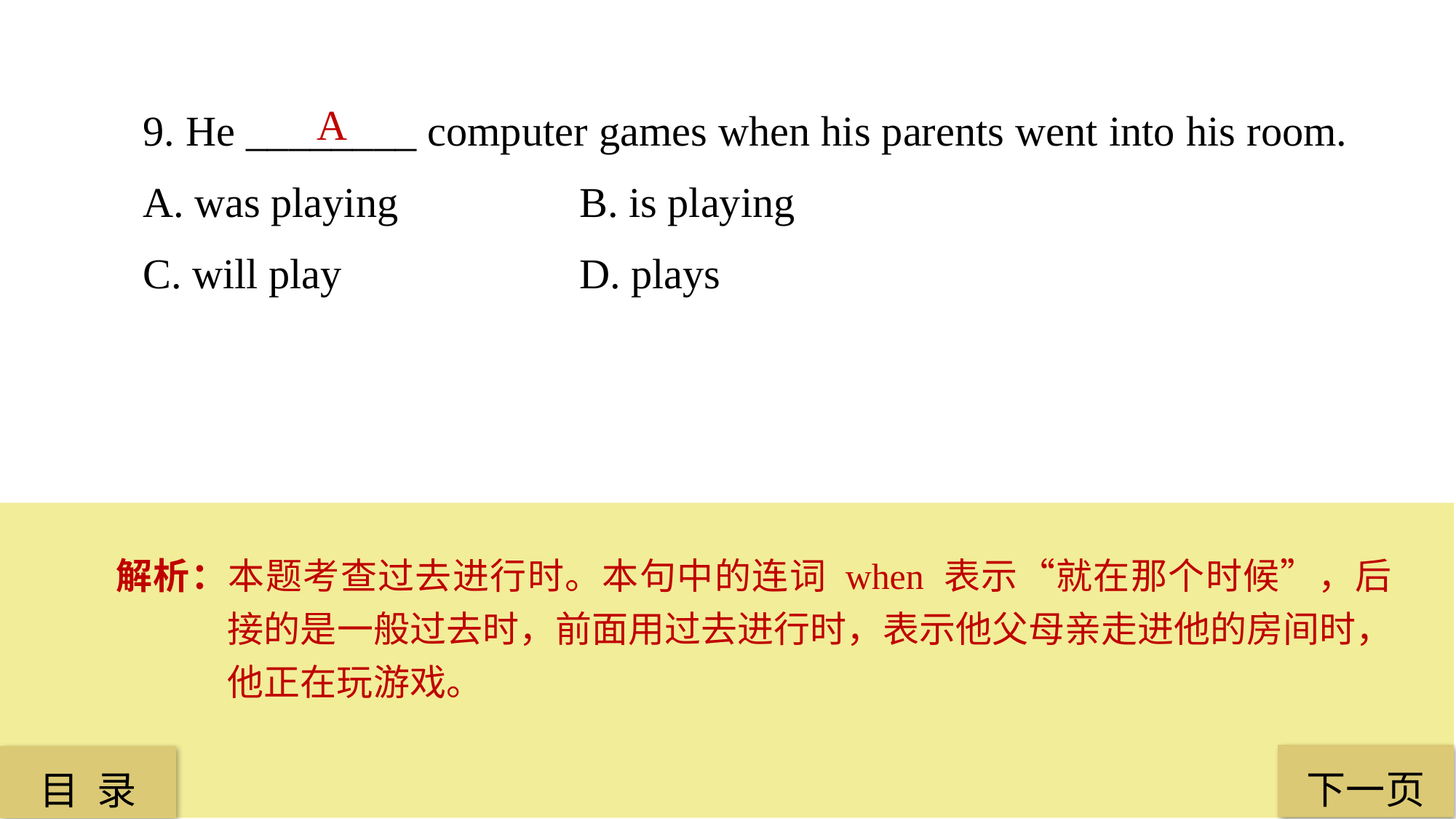

9. He ________ computer games when his parents went into his room.
A. was playing 		B. is playing
C. will play 			D. plays
A
解析：本题考查过去进行时。本句中的连词 when 表示“就在那个时候”，后接的是一般过去时，前面用过去进行时，表示他父母亲走进他的房间时，他正在玩游戏。